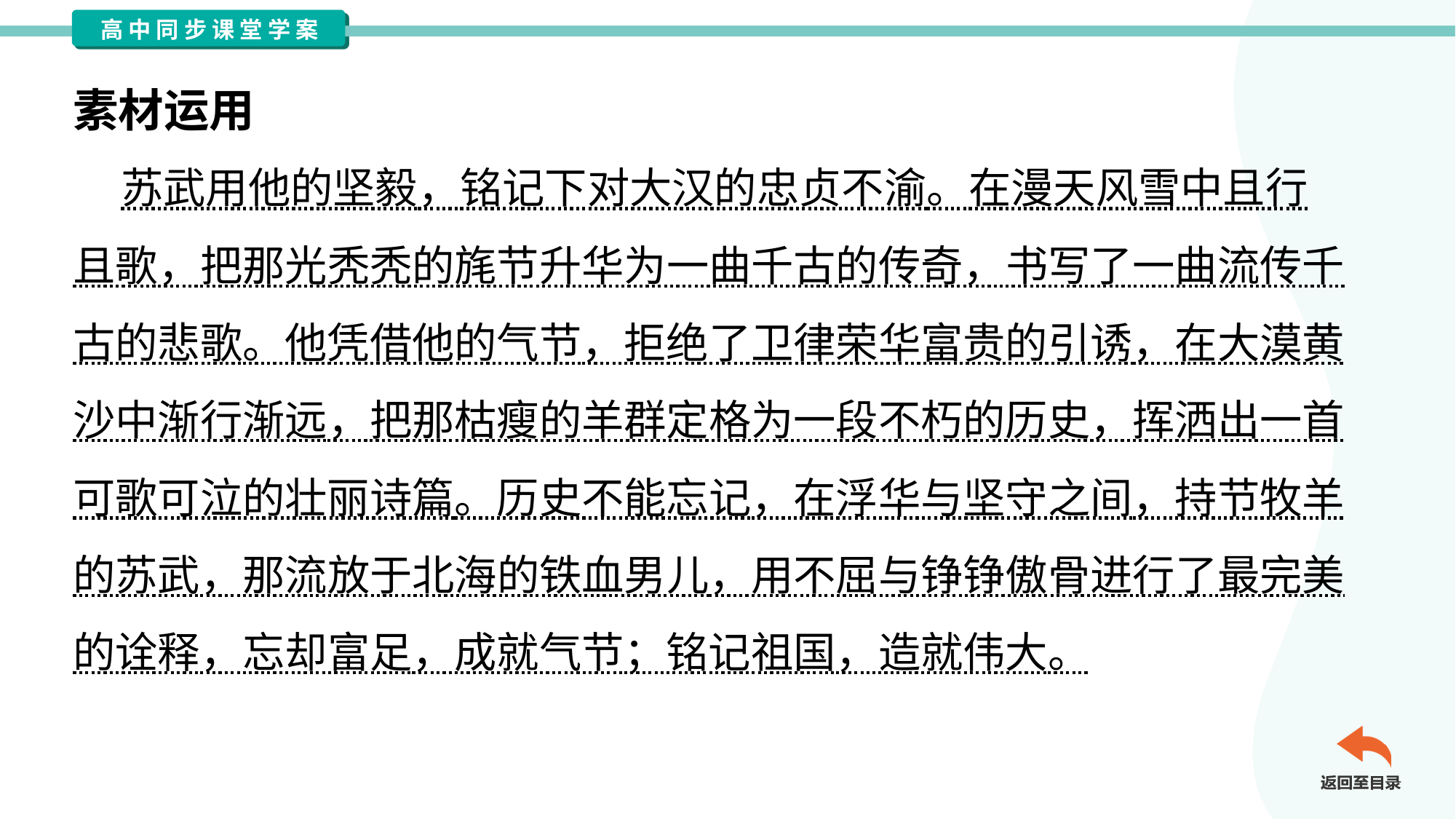

素材运用
    苏武用他的坚毅，铭记下对大汉的忠贞不渝。在漫天风雪中且行
且歌，把那光秃秃的旄节升华为一曲千古的传奇，书写了一曲流传千
古的悲歌。他凭借他的气节，拒绝了卫律荣华富贵的引诱，在大漠黄
沙中渐行渐远，把那枯瘦的羊群定格为一段不朽的历史，挥洒出一首
可歌可泣的壮丽诗篇。历史不能忘记，在浮华与坚守之间，持节牧羊
的苏武，那流放于北海的铁血男儿，用不屈与铮铮傲骨进行了最完美
的诠释，忘却富足，成就气节；铭记祖国，造就伟大。